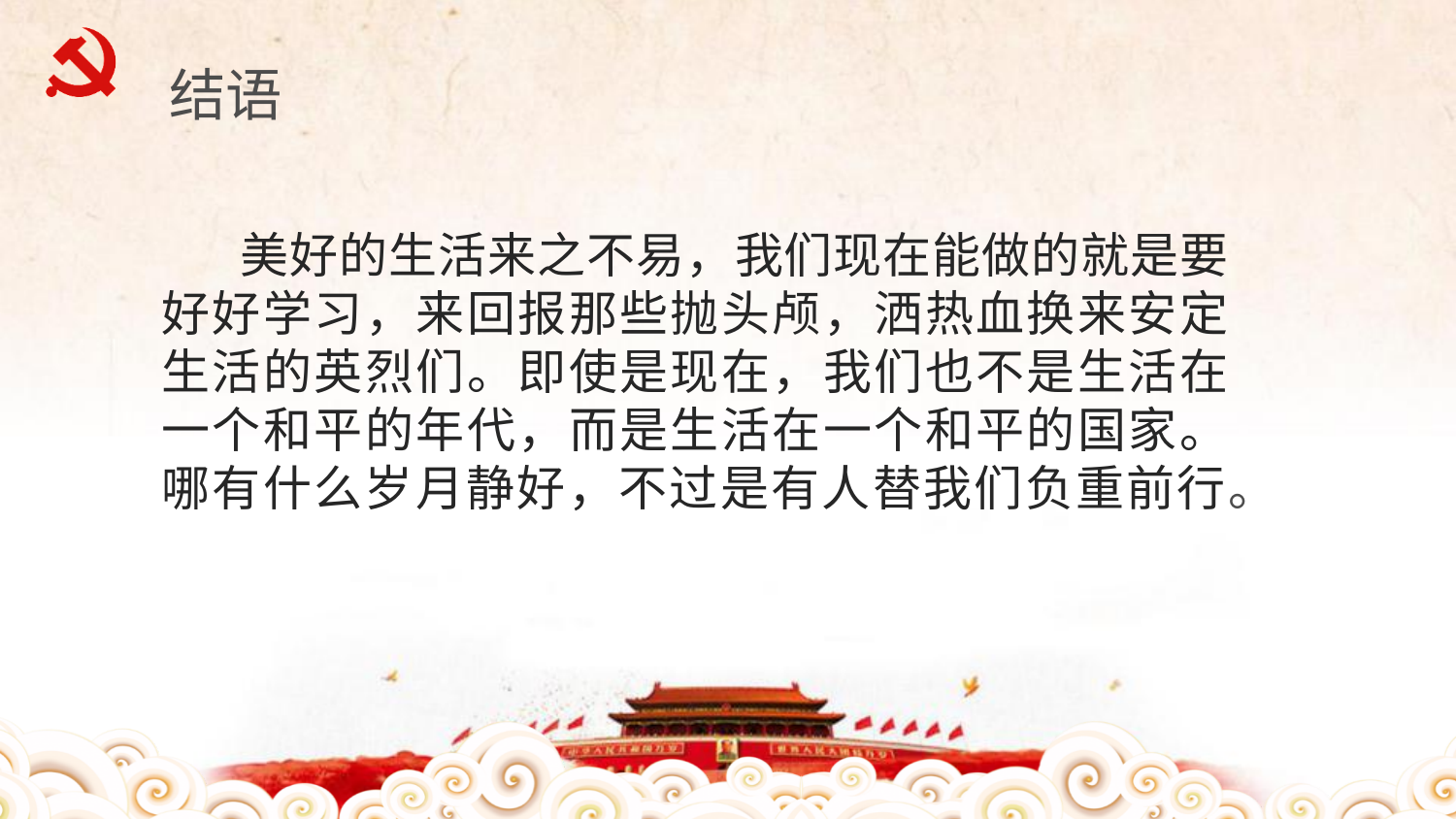

结语
  美好的生活来之不易，我们现在能做的就是要好好学习，来回报那些抛头颅，洒热血换来安定生活的英烈们。即使是现在，我们也不是生活在一个和平的年代，而是生活在一个和平的国家。哪有什么岁月静好，不过是有人替我们负重前行。
0